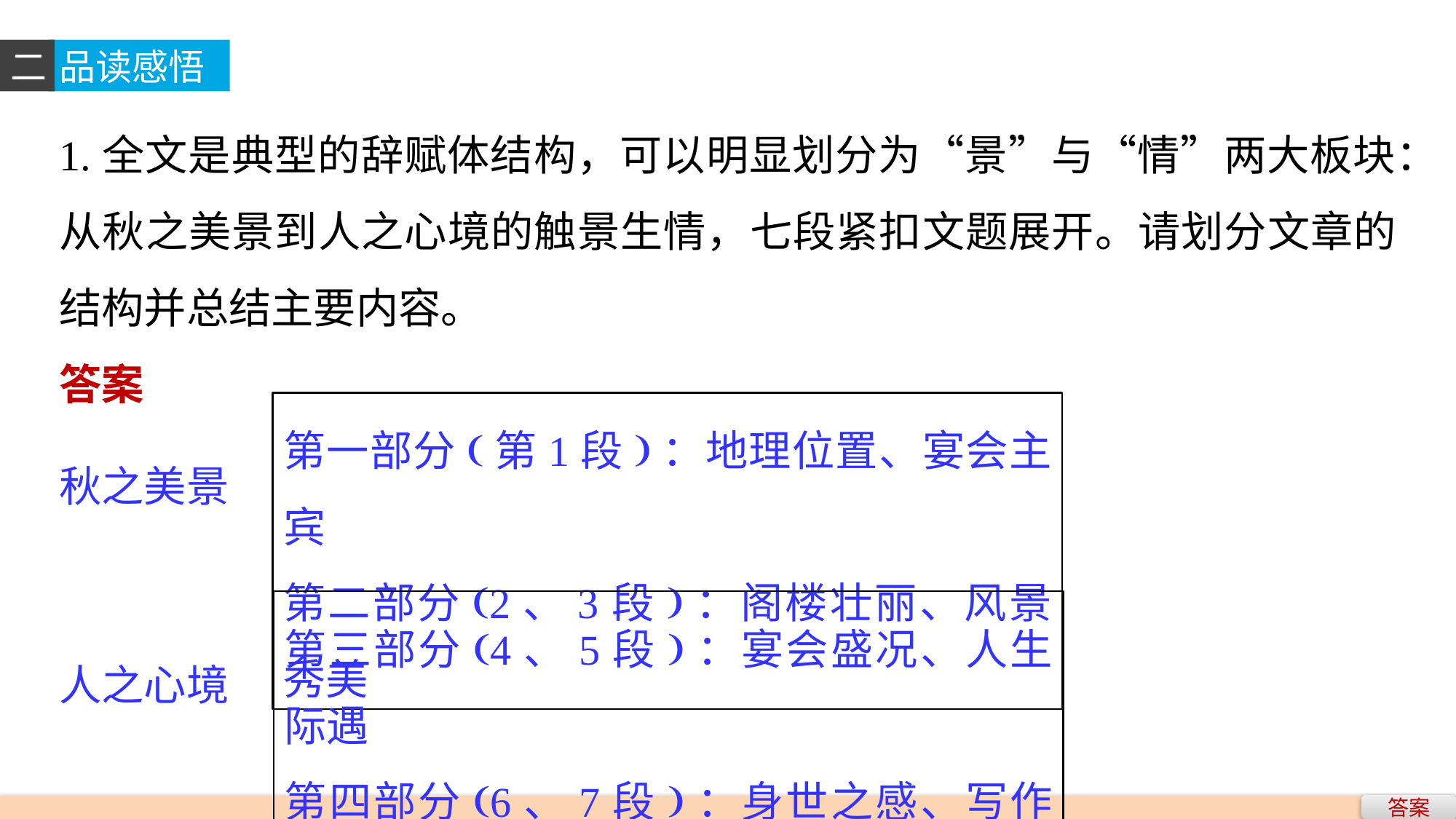

二
品读感悟
1.全文是典型的辞赋体结构，可以明显划分为“景”与“情”两大板块：从秋之美景到人之心境的触景生情，七段紧扣文题展开。请划分文章的结构并总结主要内容。
答案

秋之美景

人之心境
第一部分(第1段)：地理位置、宴会主宾
第二部分(2、3段)：阁楼壮丽、风景秀美
第三部分(4、5段)：宴会盛况、人生际遇
第四部分(6、7段)：身世之感、写作缘由
答案